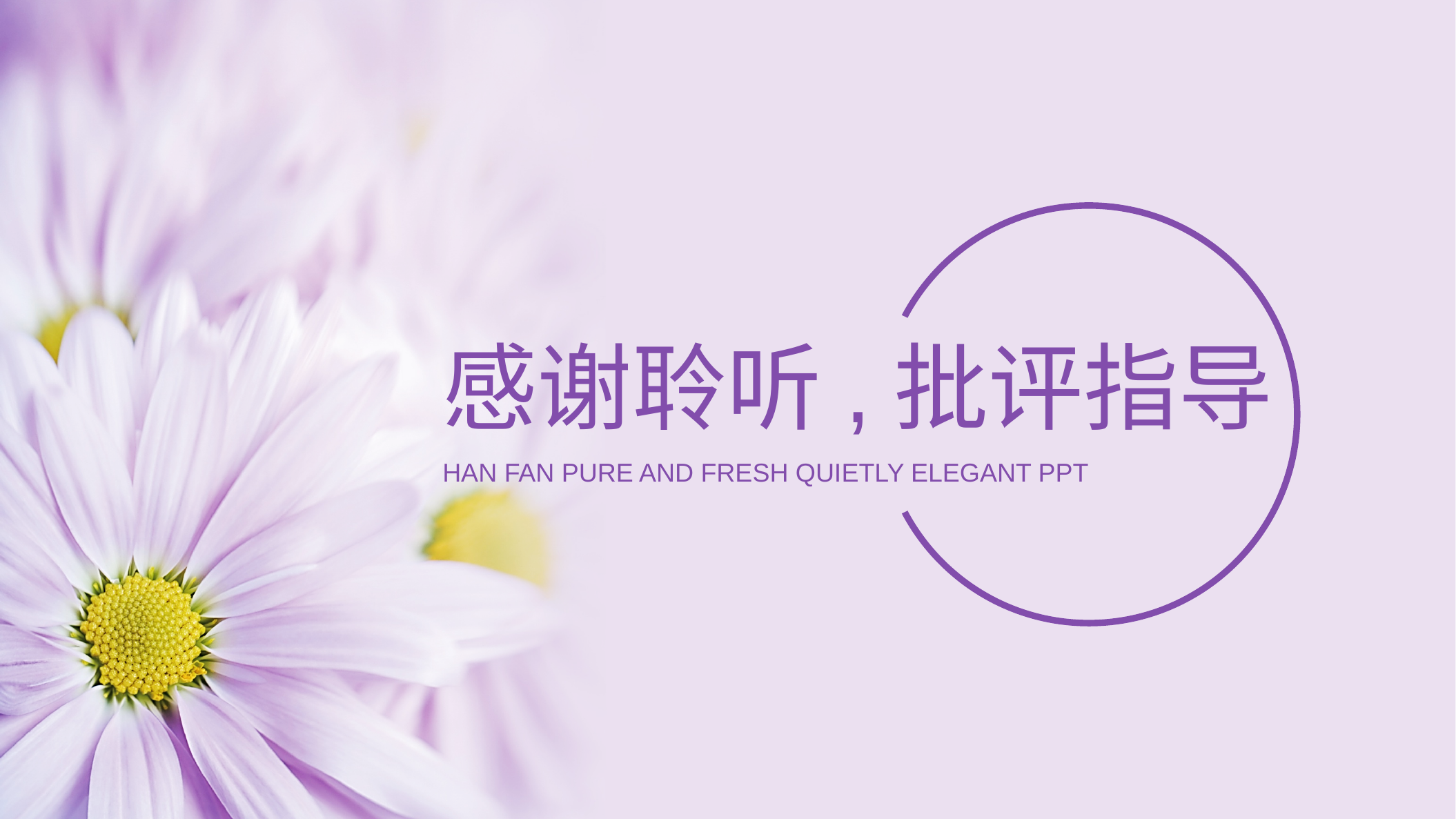

感谢聆听,批评指导
HAN FAN PURE AND FRESH QUIETLY ELEGANT PPT